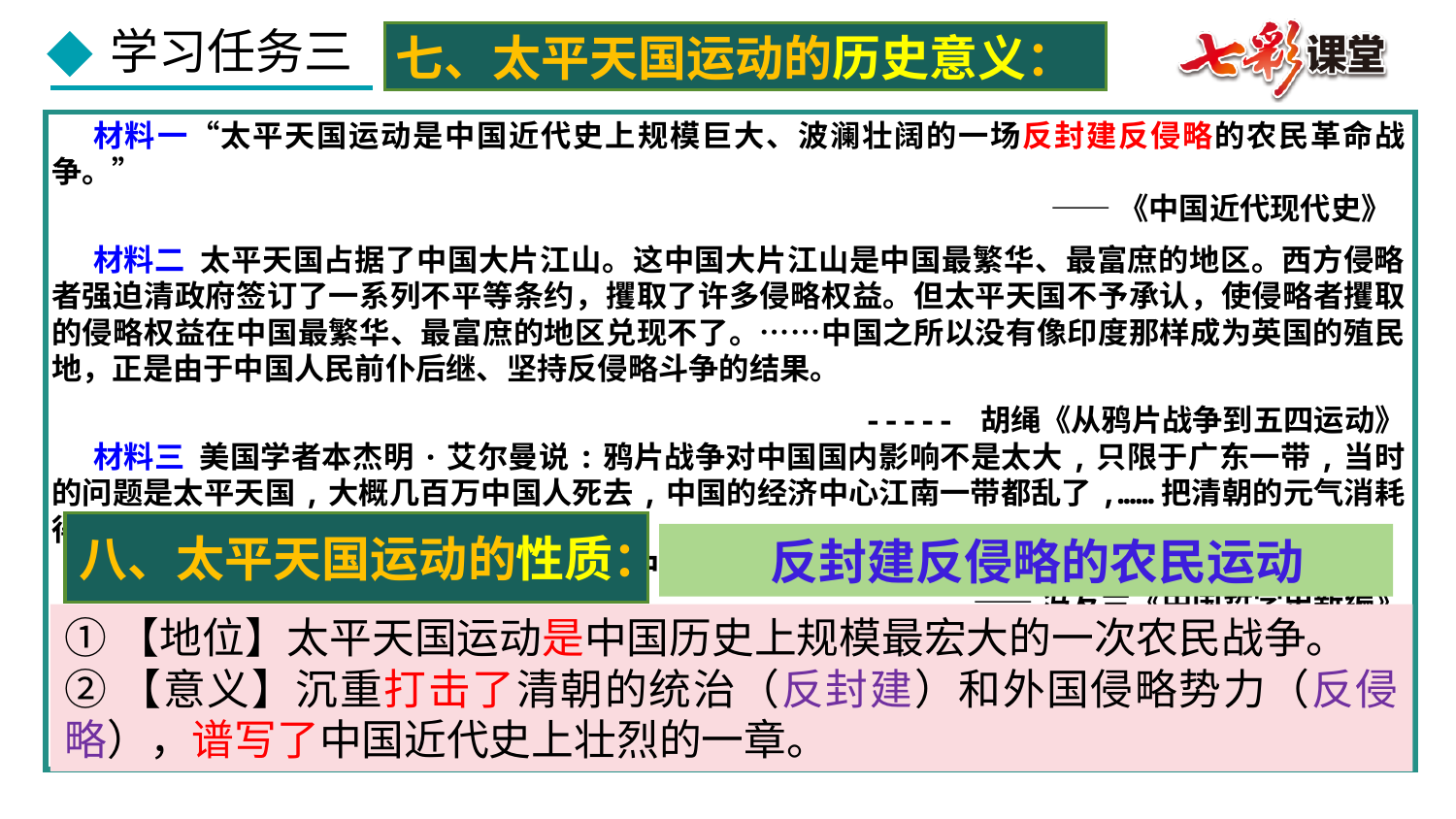

七、太平天国运动的历史意义：
据以下材料分析太平天国运动的意义
材料一“太平天国运动是中国近代史上规模巨大、波澜壮阔的一场反封建反侵略的农民革命战争。”
——《中国近代现代史》
材料二  太平天国占据了中国大片江山。这中国大片江山是中国最繁华、最富庶的地区。西方侵略者强迫清政府签订了一系列不平等条约，攫取了许多侵略权益。但太平天国不予承认，使侵略者攫取的侵略权益在中国最繁华、最富庶的地区兑现不了。……中国之所以没有像印度那样成为英国的殖民地，正是由于中国人民前仆后继、坚持反侵略斗争的结果。
----- 胡绳《从鸦片战争到五四运动》
材料三  美国学者本杰明·艾尔曼说:鸦片战争对中国国内影响不是太大,只限于广东一带,当时的问题是太平天国,大概几百万中国人死去,中国的经济中心江南一带都乱了,……把清朝的元气消耗得很厉害,导致国力衰减。
材料四   “洪秀全和太平天国如果统一了中国，那就要使中国倒退几个世纪！”
——冯友兰《中国哲学史新编》
八、太平天国运动的性质：
 反封建反侵略的农民运动
①【地位】太平天国运动是中国历史上规模最宏大的一次农民战争。
②【意义】沉重打击了清朝的统治（反封建）和外国侵略势力（反侵略），谱写了中国近代史上壮烈的一章。